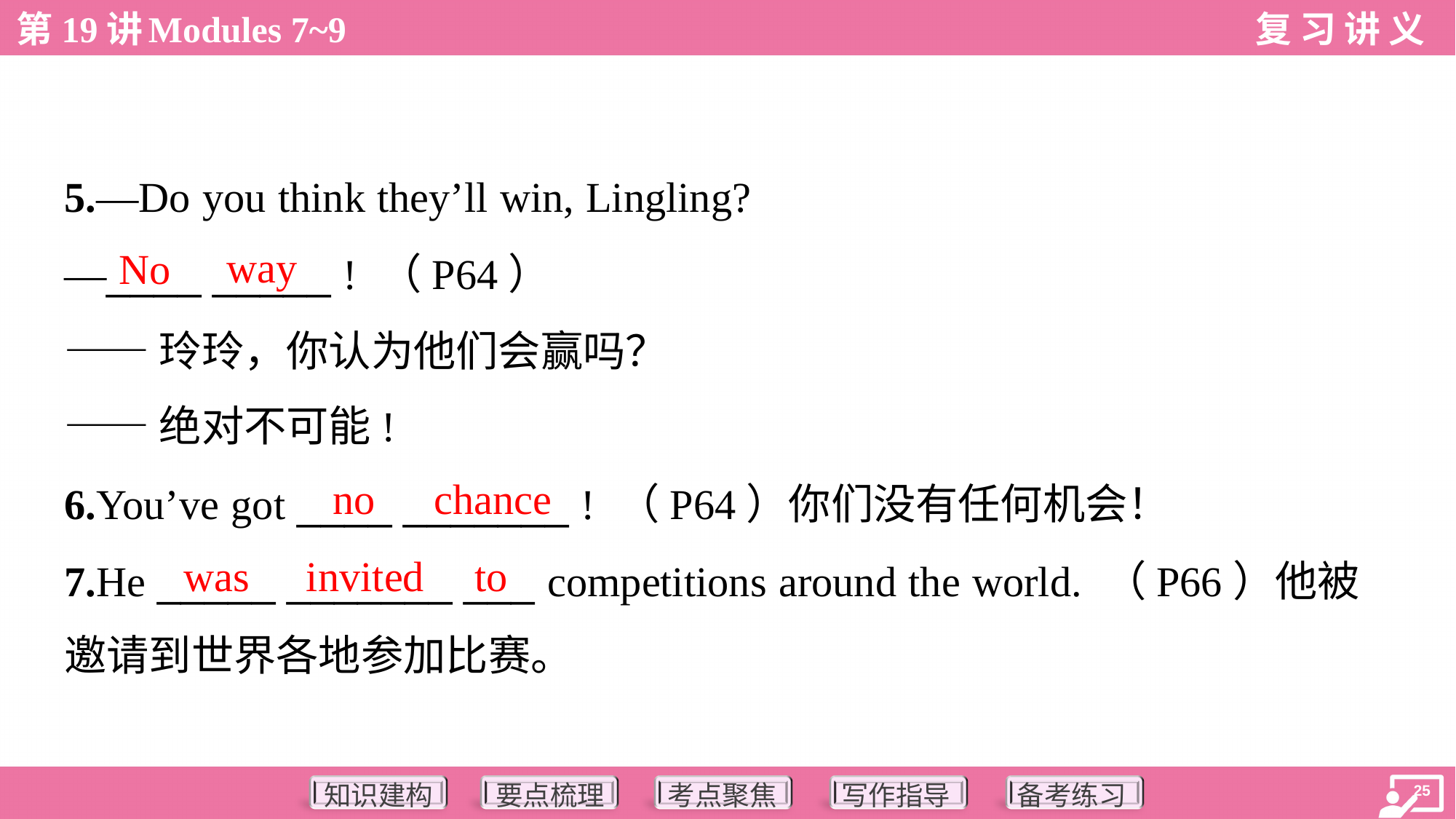

5.—Do you think they’ll win, Lingling?
—____ _____ ! （P64）
——玲玲，你认为他们会赢吗？
——绝对不可能!
way
No
no
chance
6.You’ve got ____ _______ ! （P64）你们没有任何机会！
7.He _____ _______ ___ competitions around the world. （P66）他被
邀请到世界各地参加比赛。
was
invited
to